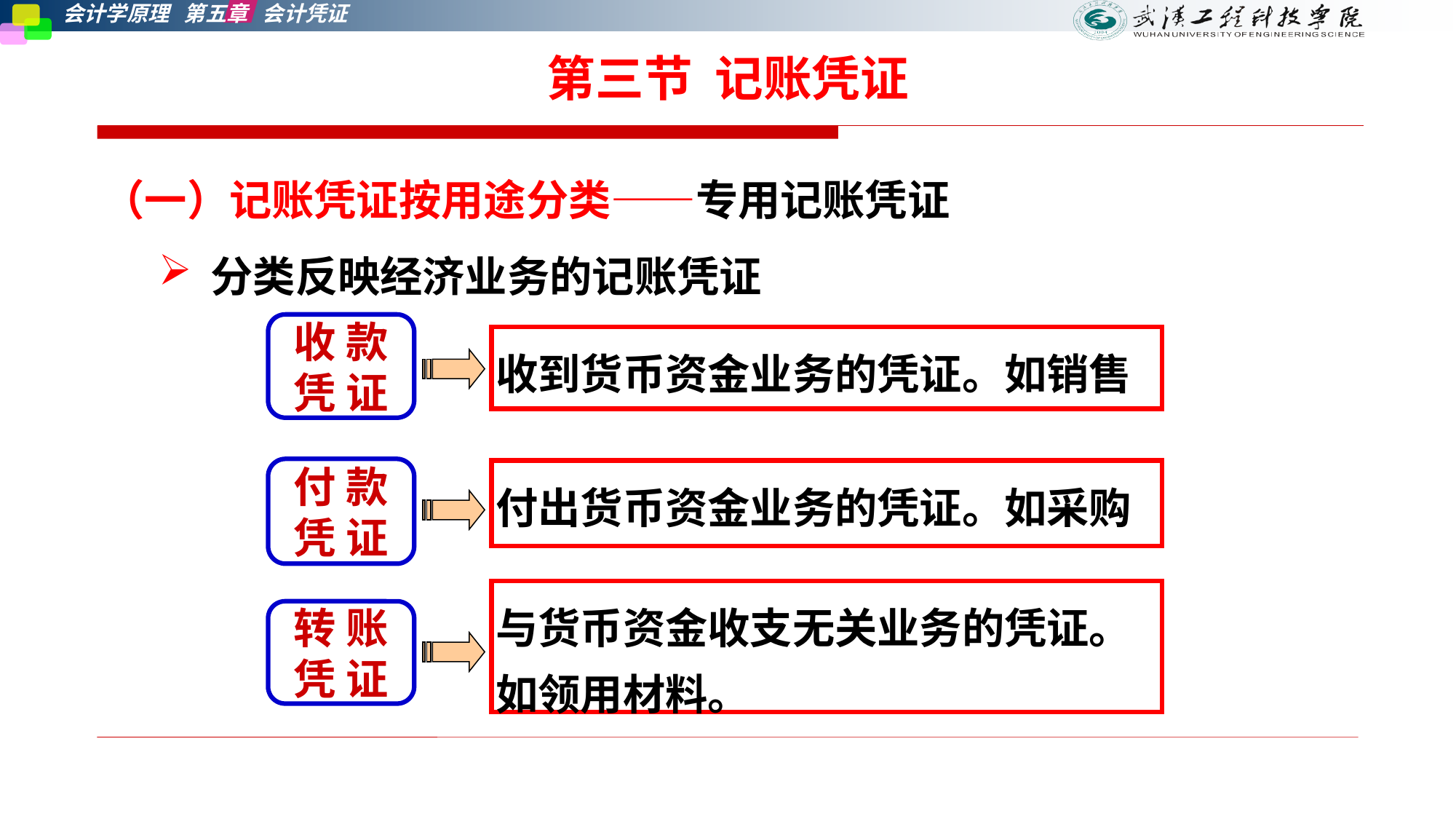

# 第三节  记账凭证
（一）记账凭证按用途分类——专用记账凭证
分类反映经济业务的记账凭证

收 款
凭 证
收到货币资金业务的凭证。如销售

付 款
凭 证
付出货币资金业务的凭证。如采购

与货币资金收支无关业务的凭证。如领用材料。
转 账
凭 证